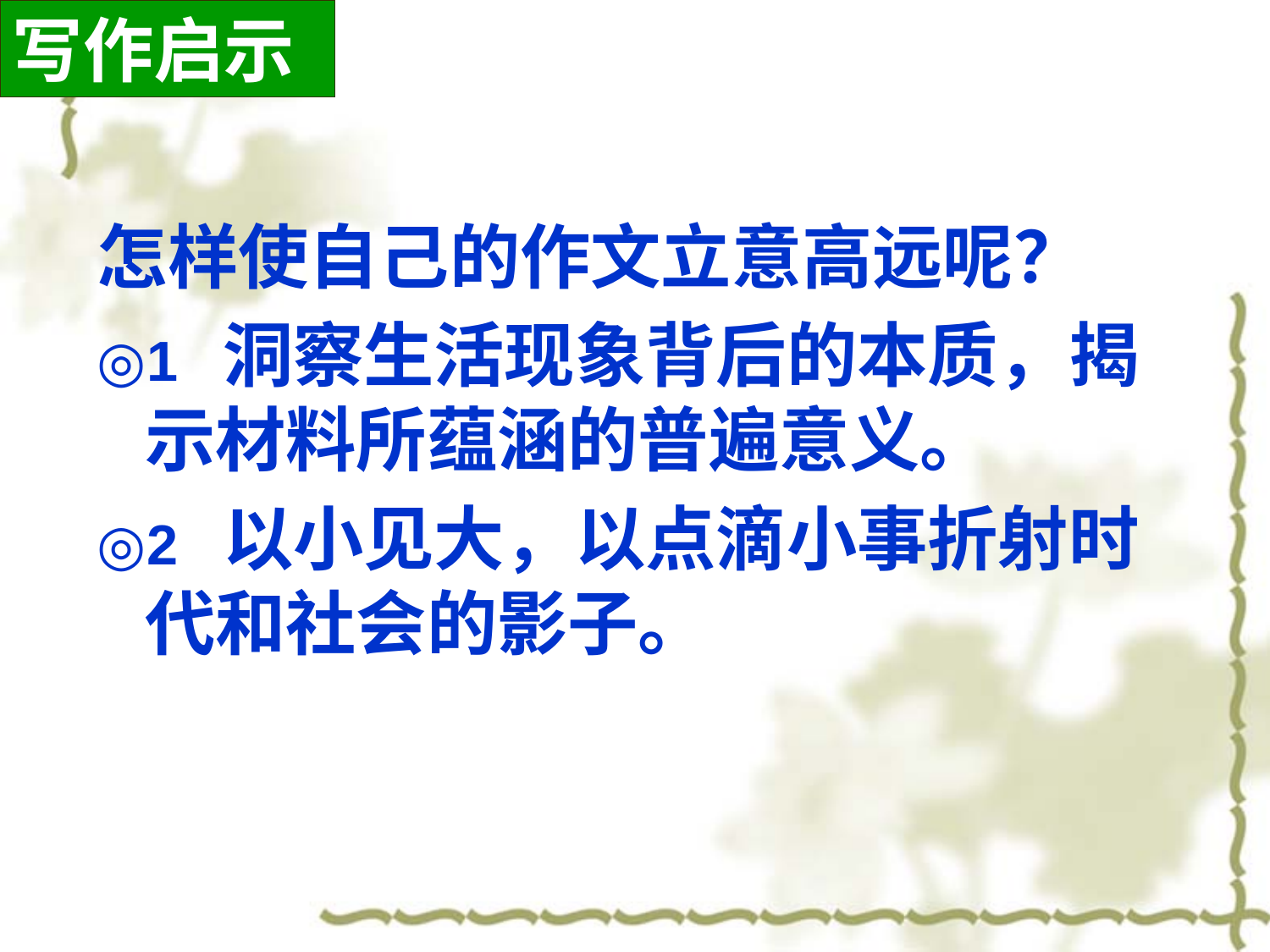

写作启示
怎样使自己的作文立意高远呢？
◎1  洞察生活现象背后的本质，揭示材料所蕴涵的普遍意义。
◎2  以小见大，以点滴小事折射时代和社会的影子。
17